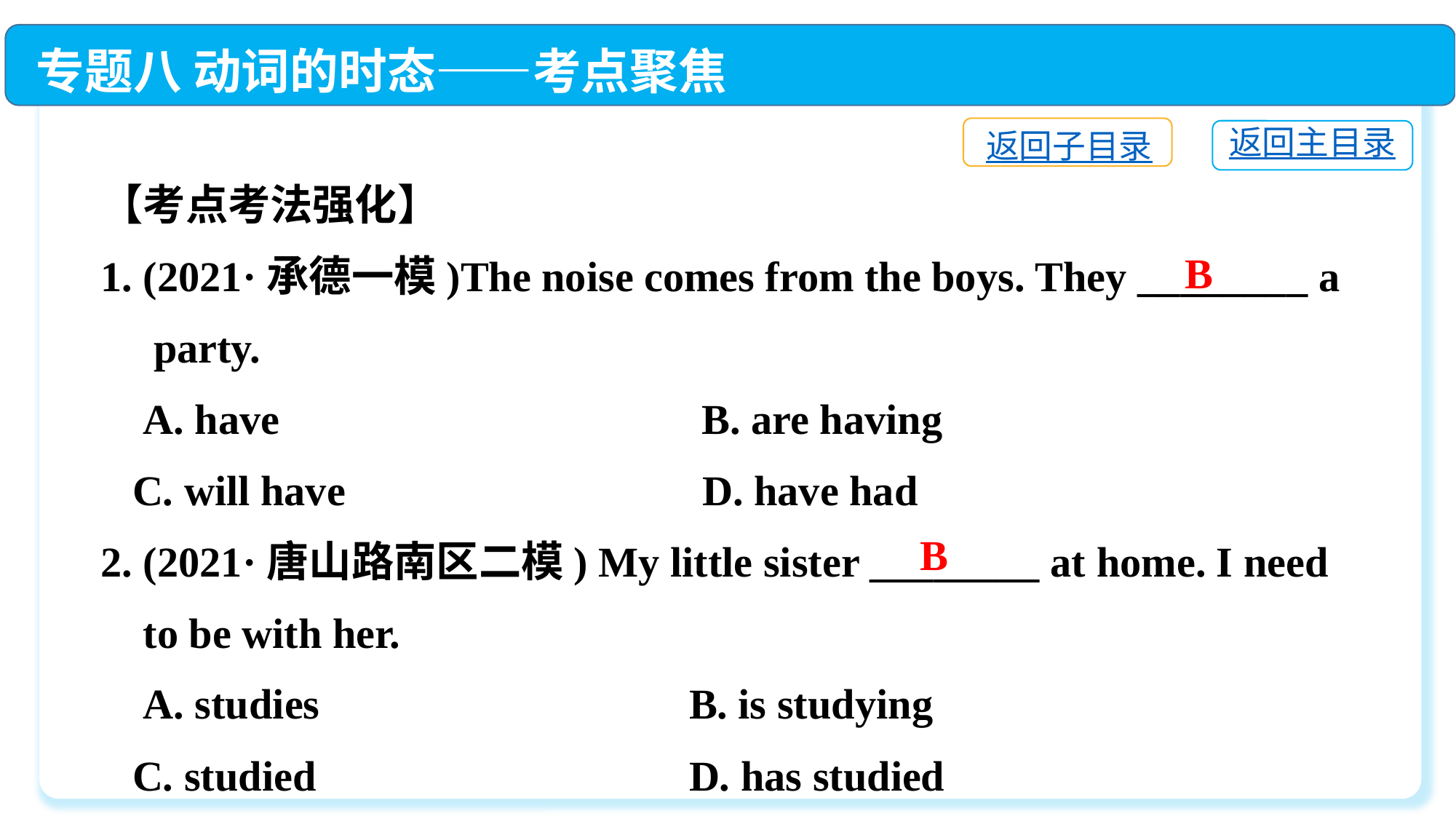

专题八 动词的时态——考点聚焦

返回子目录
返回主目录
【考点考法强化】
1. (2021·承德一模)The noise comes from the boys. They ________ a
     party.
    A. have　　　　 	                B. are having
   C. will have	                          D. have had
2. (2021·唐山路南区二模) My little sister ________ at home. I need
    to be with her.
    A. studies　 	                          B. is studying
   C. studied　　 	                          D. has studied

B
B